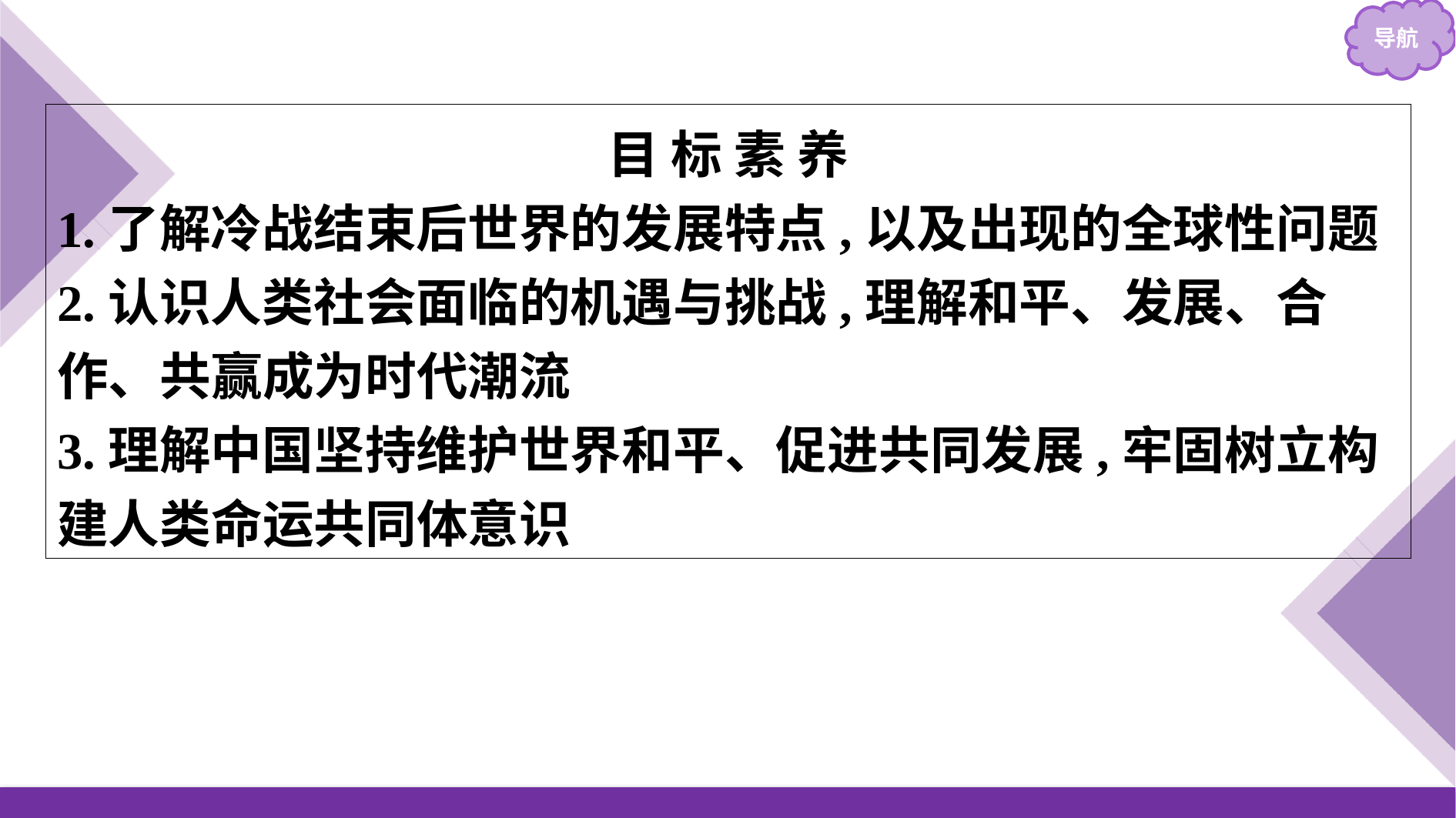

目 标 素 养
1.了解冷战结束后世界的发展特点,以及出现的全球性问题
2.认识人类社会面临的机遇与挑战,理解和平、发展、合作、共赢成为时代潮流
3.理解中国坚持维护世界和平、促进共同发展,牢固树立构建人类命运共同体意识